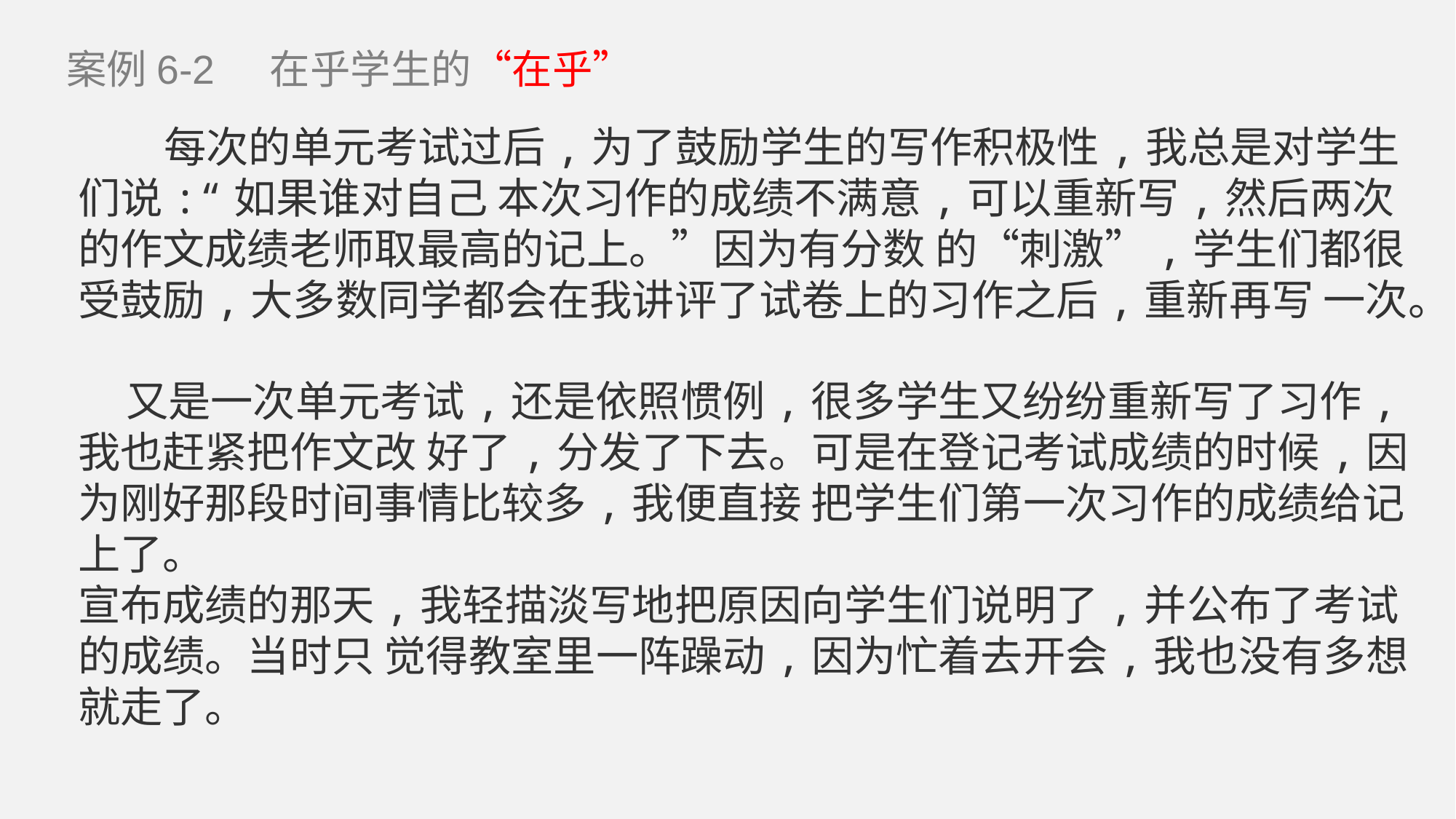

案例6-2    在乎学生的“在乎”
        每次的单元考试过后,为了鼓励学生的写作积极性,我总是对学生们说:“如果谁对自己 本次习作的成绩不满意,可以重新写,然后两次的作文成绩老师取最高的记上。”因为有分数 的“刺激”,学生们都很受鼓励,大多数同学都会在我讲评了试卷上的习作之后,重新再写 一次。
    又是一次单元考试,还是依照惯例,很多学生又纷纷重新写了习作,我也赶紧把作文改 好了,分发了下去。可是在登记考试成绩的时候,因为刚好那段时间事情比较多,我便直接 把学生们第一次习作的成绩给记上了。
宣布成绩的那天,我轻描淡写地把原因向学生们说明了,并公布了考试的成绩。当时只 觉得教室里一阵躁动,因为忙着去开会,我也没有多想就走了。